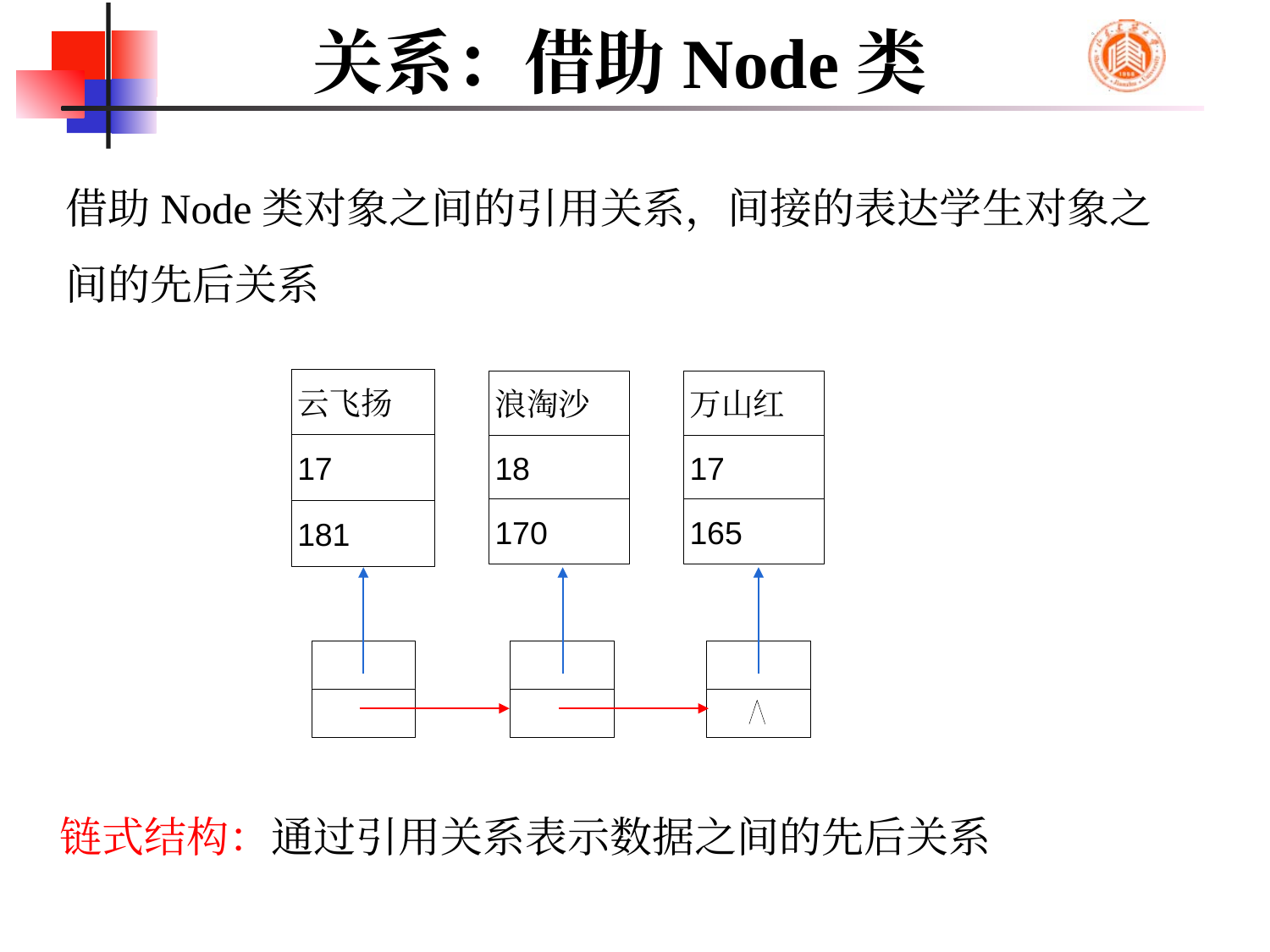

# 关系：借助Node类
借助Node类对象之间的引用关系，间接的表达学生对象之间的先后关系
云飞扬

17

181
浪淘沙

18

170
万山红

17

165

链式结构：通过引用关系表示数据之间的先后关系